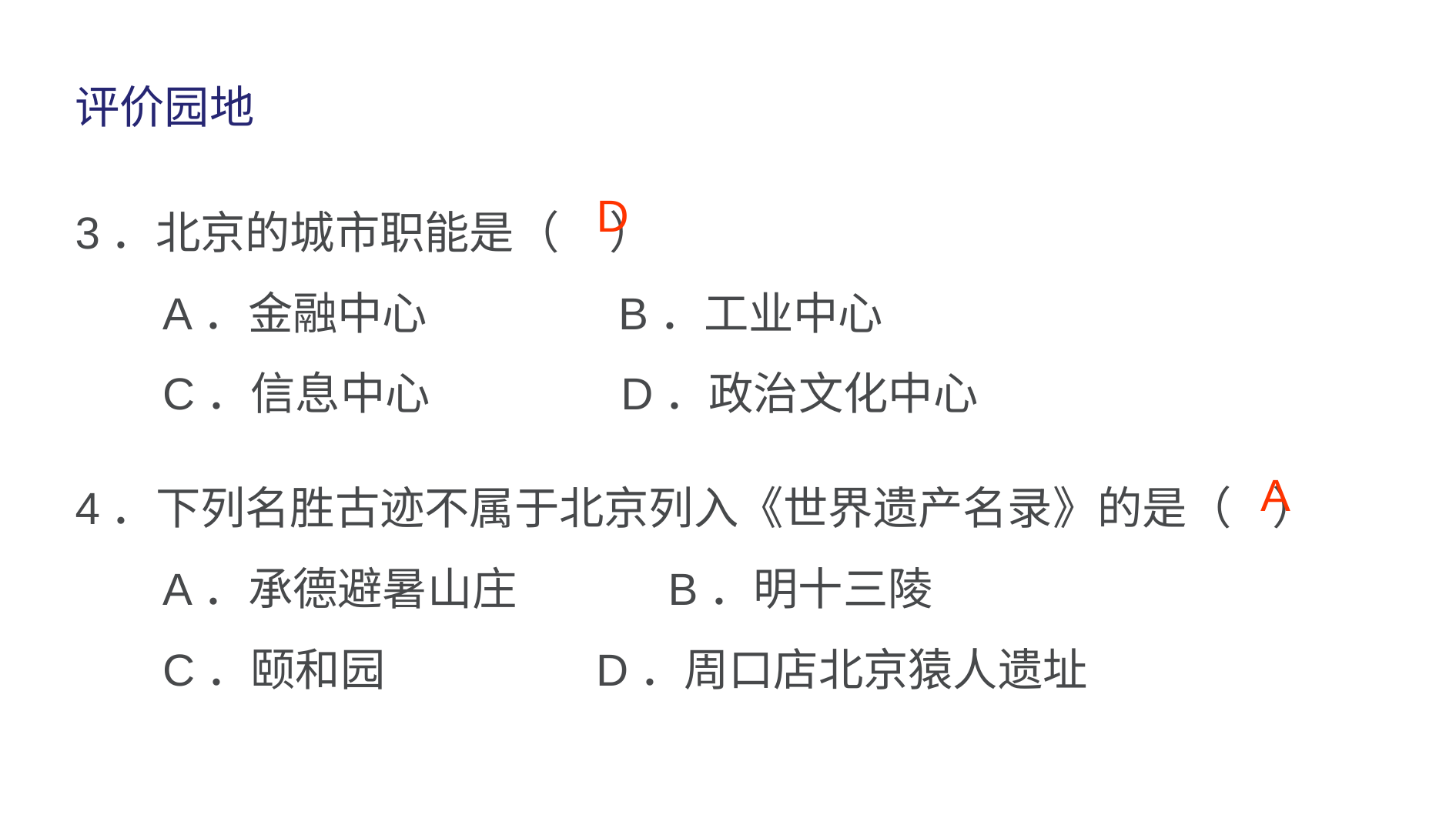

评价园地
3．北京的城市职能是（     ）
       A．金融中心                  B．工业中心
       C．信息中心                  D．政治文化中心
D
4．下列名胜古迹不属于北京列入《世界遗产名录》的是（    ）
       A．承德避暑山庄              B．明十三陵
       C．颐和园                    D．周口店北京猿人遗址
A